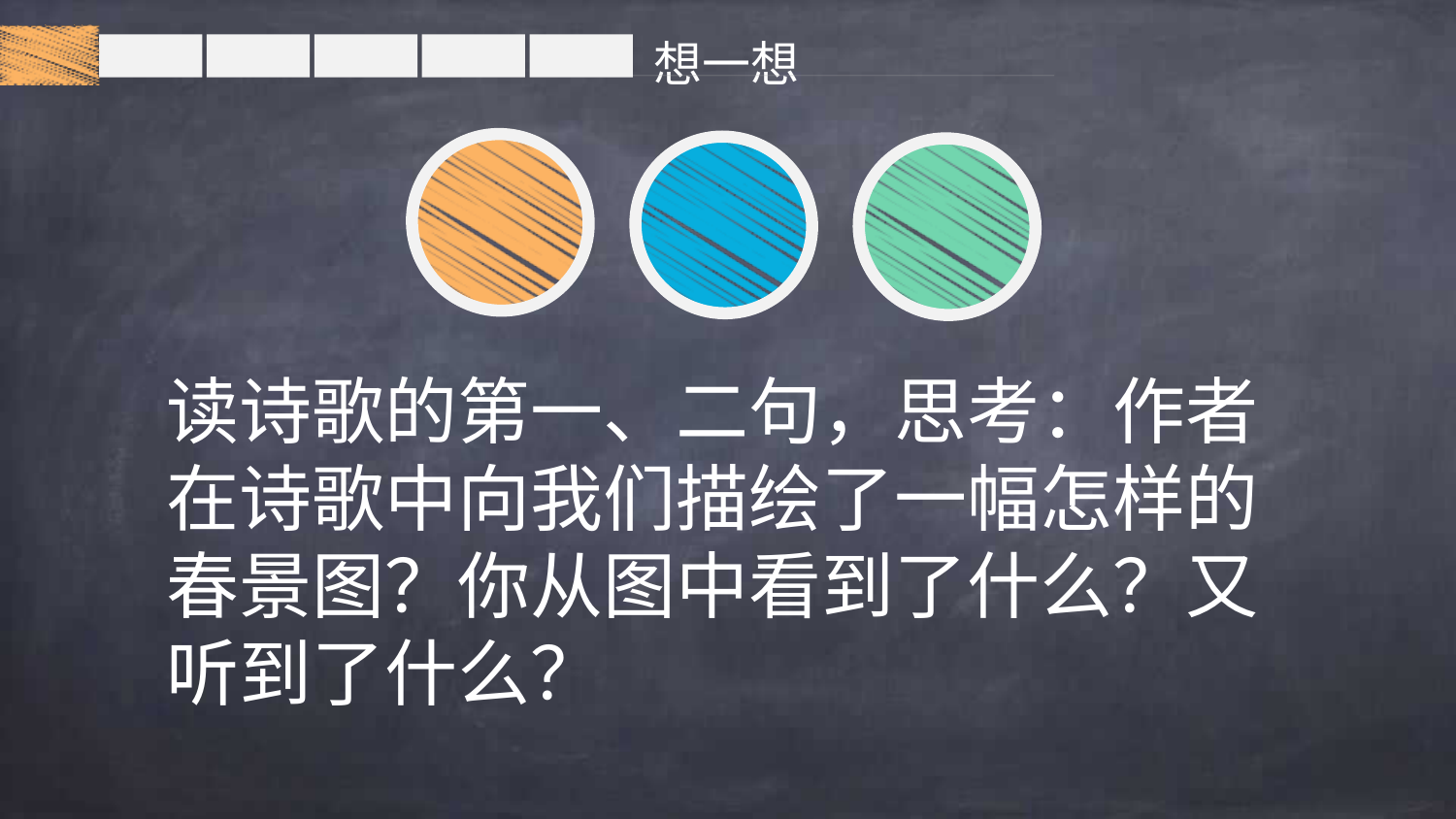

想一想

读诗歌的第一、二句，思考：作者在诗歌中向我们描绘了一幅怎样的春景图？你从图中看到了什么？又听到了什么？